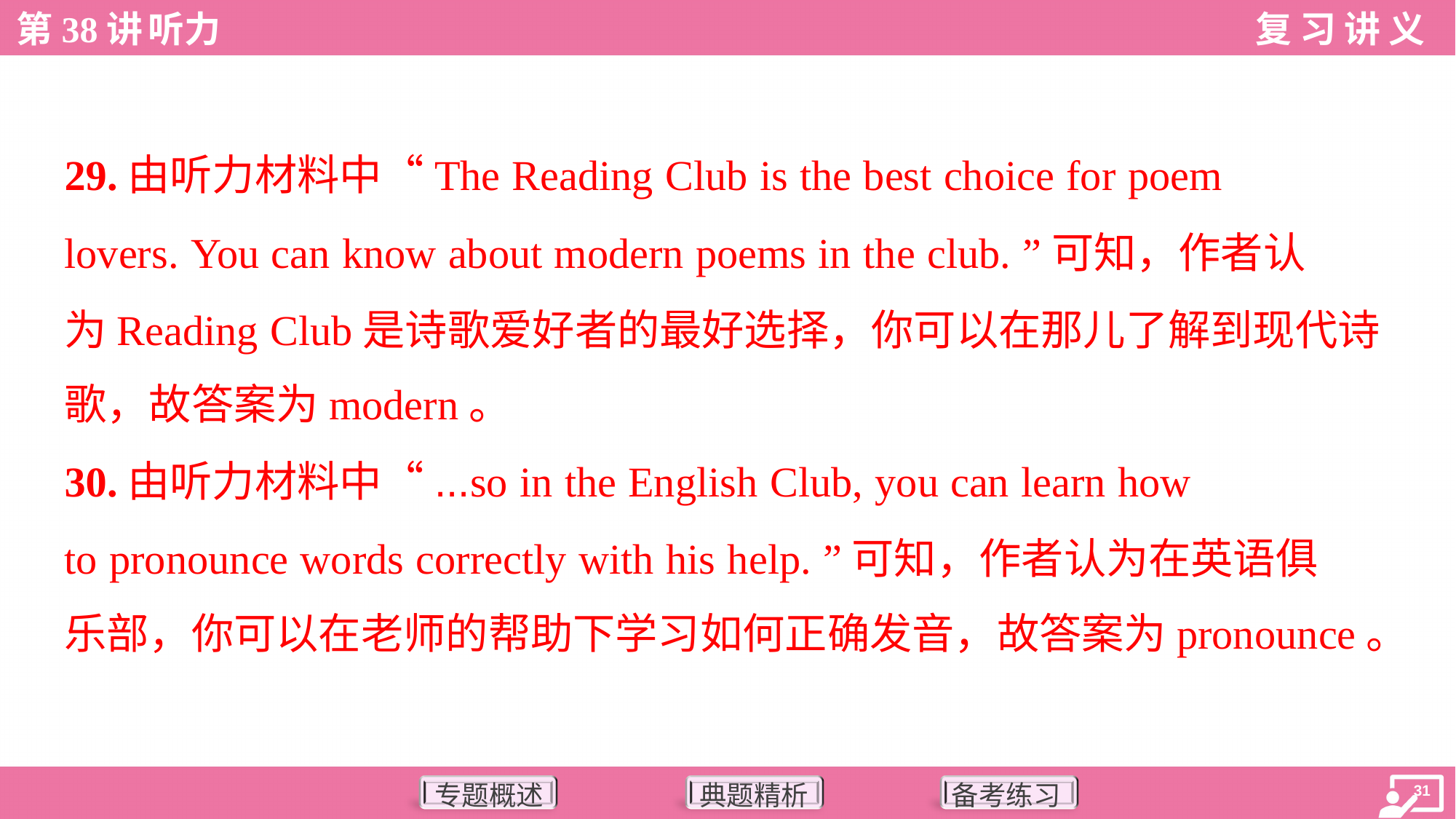

29.由听力材料中“The Reading Club is the best choice for poem
lovers. You can know about modern poems in the club. ”可知，作者认
为Reading Club是诗歌爱好者的最好选择，你可以在那儿了解到现代诗
歌，故答案为modern。
30.由听力材料中“...so in the English Club, you can learn how
to pronounce words correctly with his help. ”可知，作者认为在英语俱
乐部，你可以在老师的帮助下学习如何正确发音，故答案为pronounce。